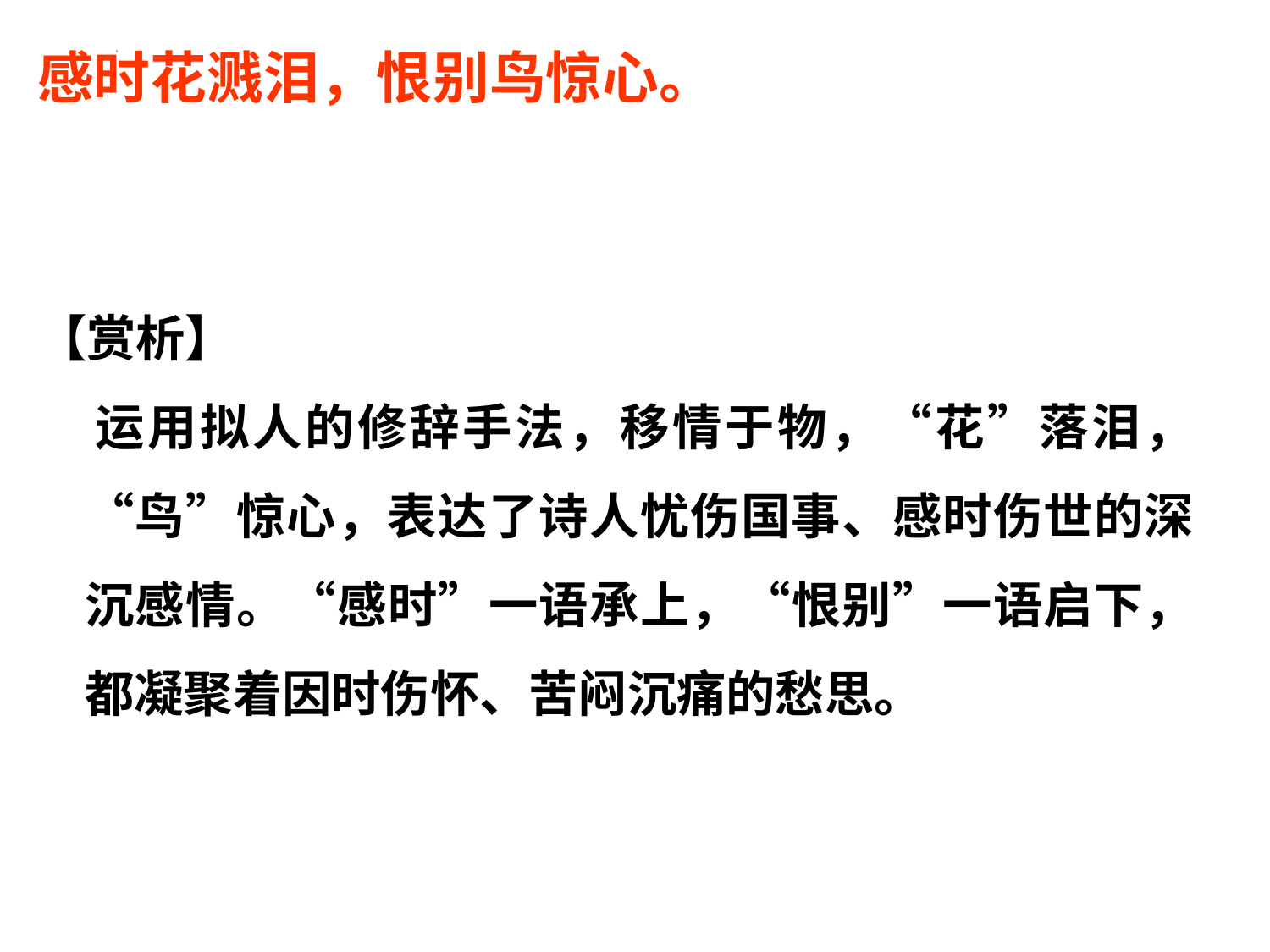

感时花溅泪，恨别鸟惊心。

【赏析】
   运用拟人的修辞手法，移情于物，“花”落泪，“鸟”惊心，表达了诗人忧伤国事、感时伤世的深沉感情。“感时”一语承上，“恨别”一语启下，都凝聚着因时伤怀、苦闷沉痛的愁思。